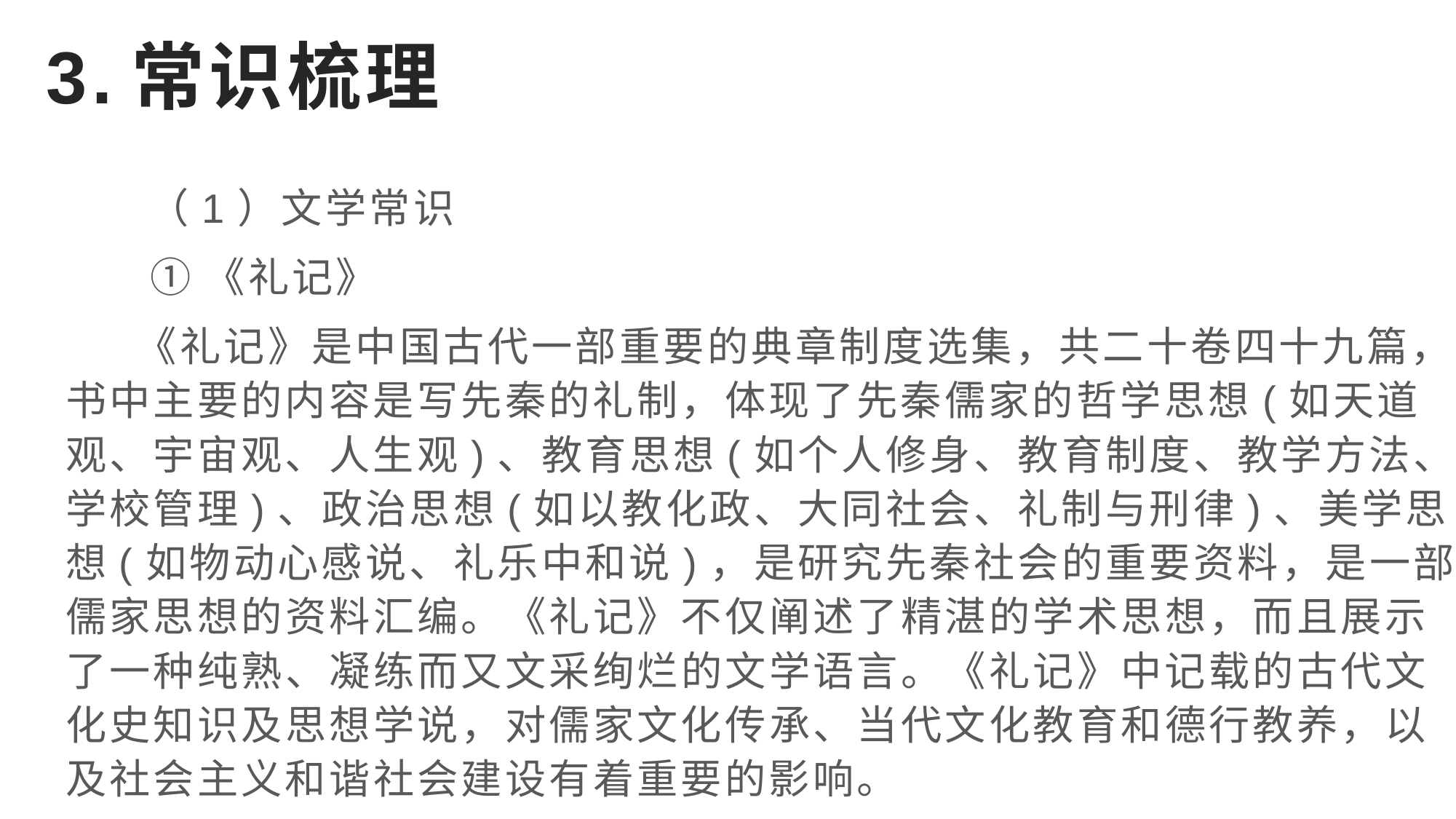

# 3.常识梳理
      （1）文学常识
       ①《礼记》
     《礼记》是中国古代一部重要的典章制度选集，共二十卷四十九篇，书中主要的内容是写先秦的礼制，体现了先秦儒家的哲学思想(如天道观、宇宙观、人生观)、教育思想(如个人修身、教育制度、教学方法、学校管理)、政治思想(如以教化政、大同社会、礼制与刑律)、美学思想(如物动心感说、礼乐中和说)，是研究先秦社会的重要资料，是一部儒家思想的资料汇编。《礼记》不仅阐述了精湛的学术思想，而且展示了一种纯熟、凝练而又文采绚烂的文学语言。《礼记》中记载的古代文化史知识及思想学说，对儒家文化传承、当代文化教育和德行教养，以及社会主义和谐社会建设有着重要的影响。